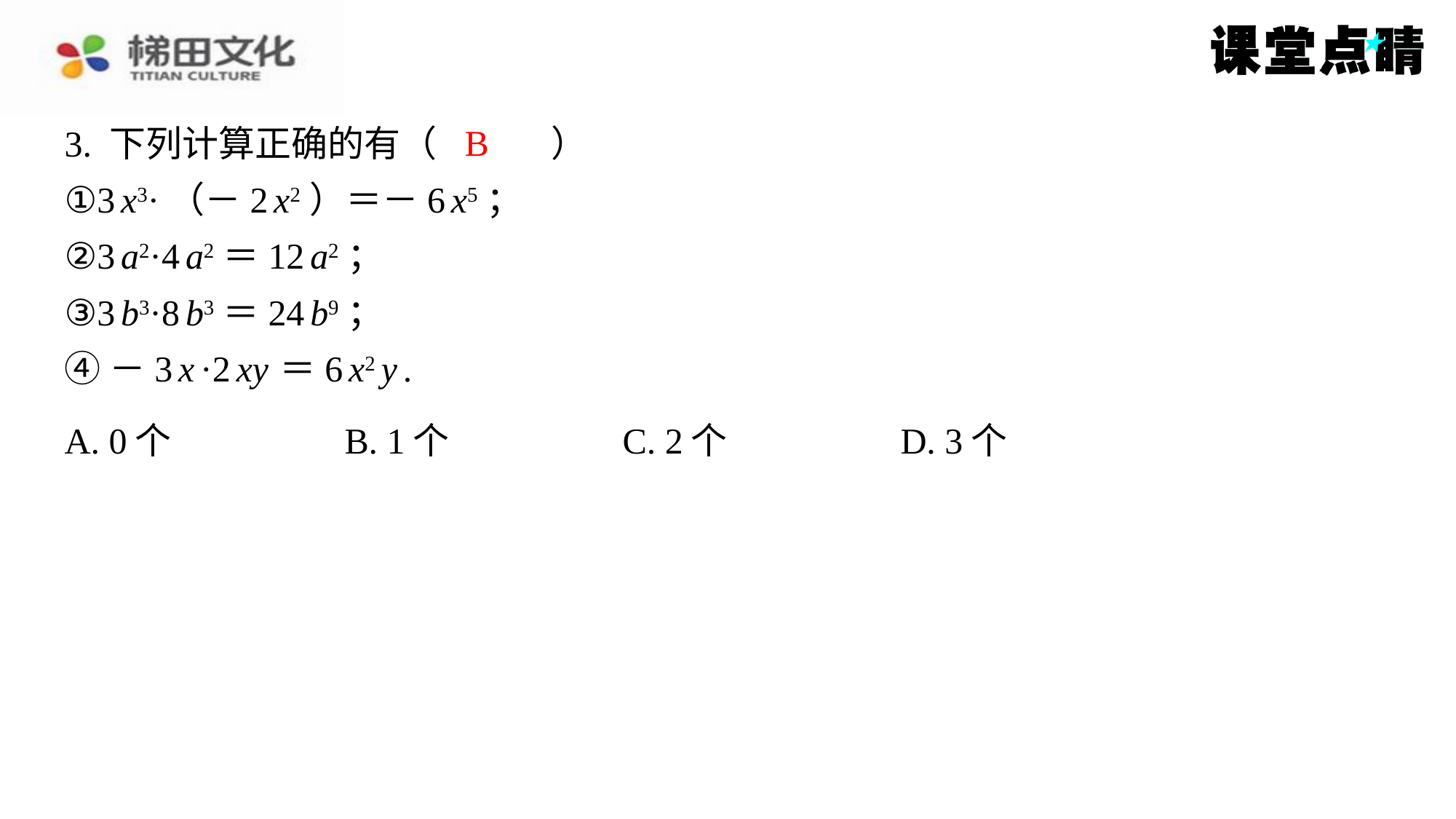

B
3. 下列计算正确的有（　B　）
①3 x3·（－2 x2）＝－6 x5；
②3 a2·4 a2＝12 a2；
③3 b3·8 b3＝24 b9；
④－3 x ·2 xy ＝6 x2 y .
| A. 0个 | B. 1个 | C. 2个 | D. 3个 |
| --- | --- | --- | --- |